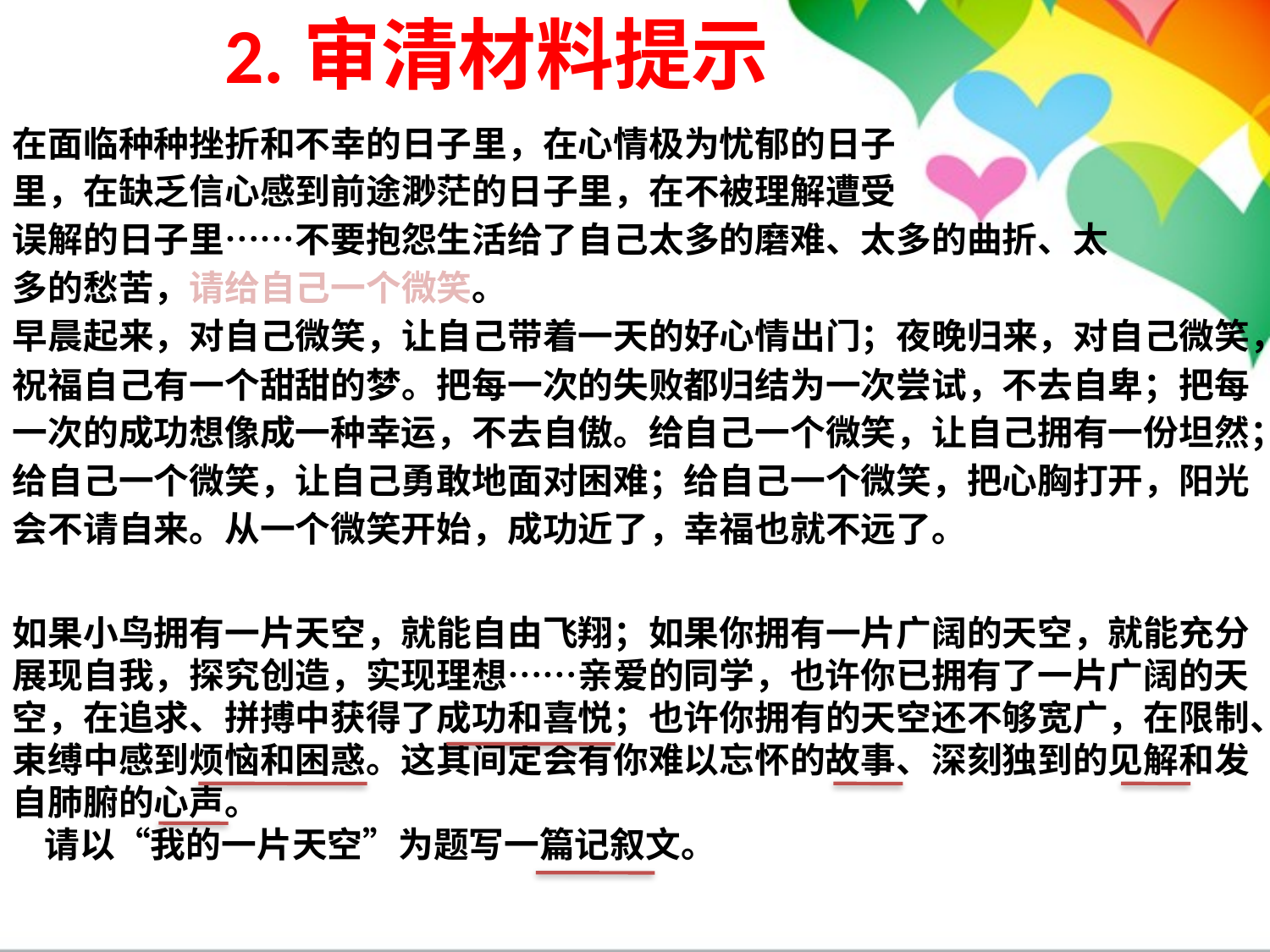

2.审清材料提示
在面临种种挫折和不幸的日子里，在心情极为忧郁的日子
里，在缺乏信心感到前途渺茫的日子里，在不被理解遭受
误解的日子里……不要抱怨生活给了自己太多的磨难、太多的曲折、太
多的愁苦，请给自己一个微笑。
早晨起来，对自己微笑，让自己带着一天的好心情出门；夜晚归来，对自己微笑，祝福自己有一个甜甜的梦。把每一次的失败都归结为一次尝试，不去自卑；把每一次的成功想像成一种幸运，不去自傲。给自己一个微笑，让自己拥有一份坦然；给自己一个微笑，让自己勇敢地面对困难；给自己一个微笑，把心胸打开，阳光会不请自来。从一个微笑开始，成功近了，幸福也就不远了。
如果小鸟拥有一片天空，就能自由飞翔；如果你拥有一片广阔的天空，就能充分展现自我，探究创造，实现理想……亲爱的同学，也许你已拥有了一片广阔的天空，在追求、拼搏中获得了成功和喜悦；也许你拥有的天空还不够宽广，在限制、束缚中感到烦恼和困惑。这其间定会有你难以忘怀的故事、深刻独到的见解和发自肺腑的心声。
    请以“我的一片天空”为题写一篇记叙文。